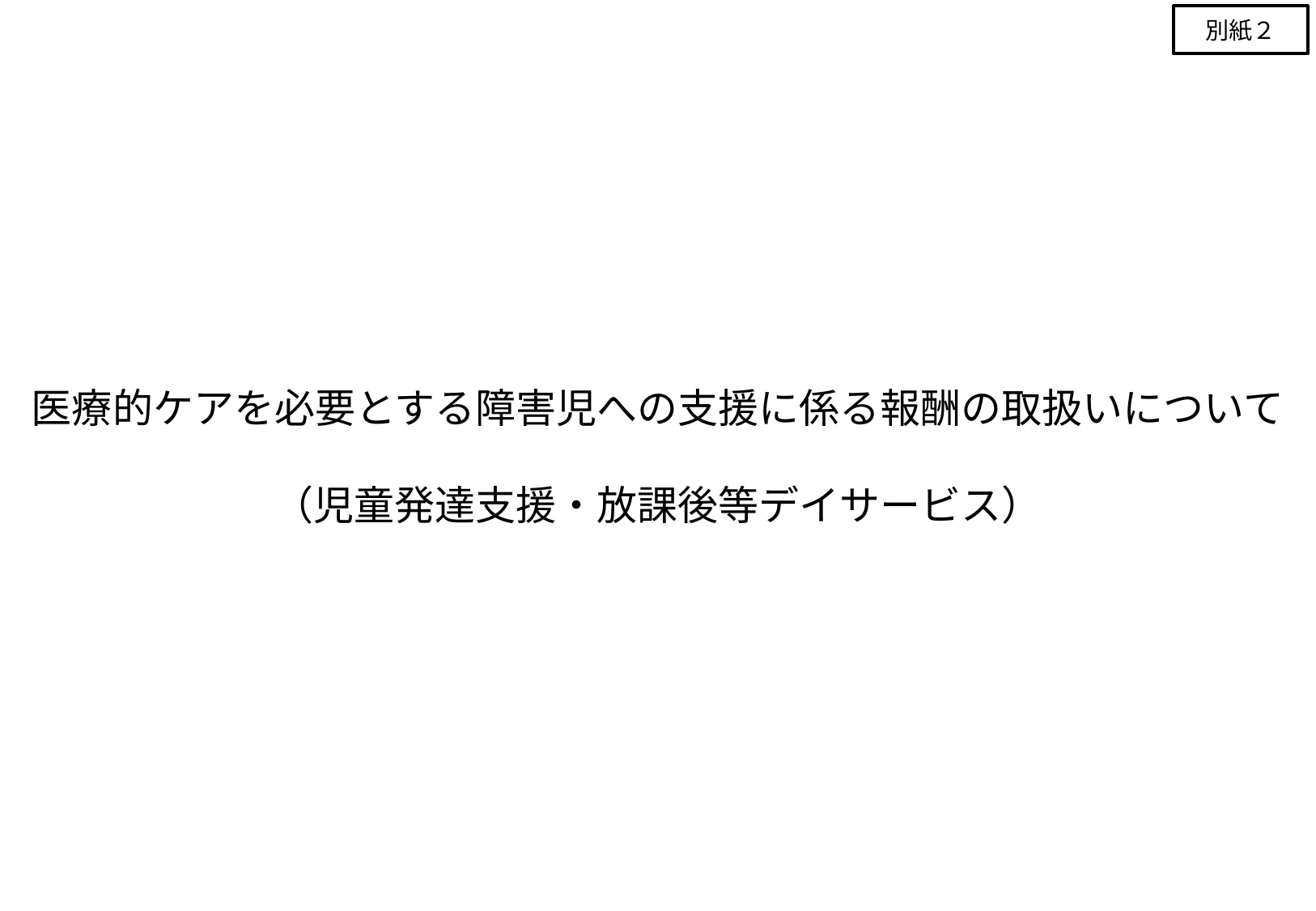

別紙２
医療的ケアを必要とする障害児への支援に係る報酬の取扱いについて

（児童発達支援・放課後等デイサービス）